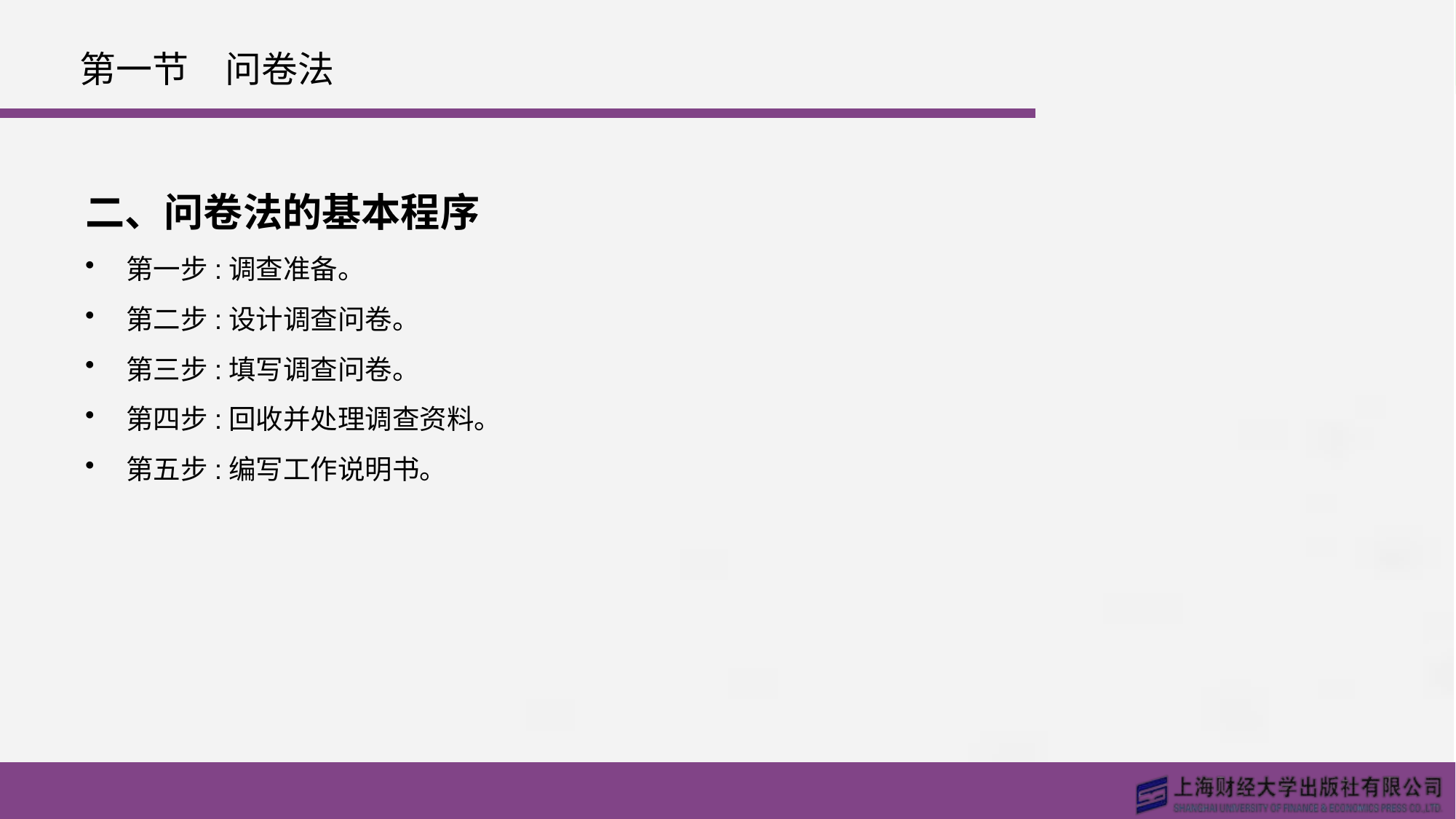

# 第一节　问卷法
二、问卷法的基本程序
第一步:调查准备。
第二步:设计调查问卷。
第三步:填写调查问卷。
第四步:回收并处理调查资料。
第五步:编写工作说明书。